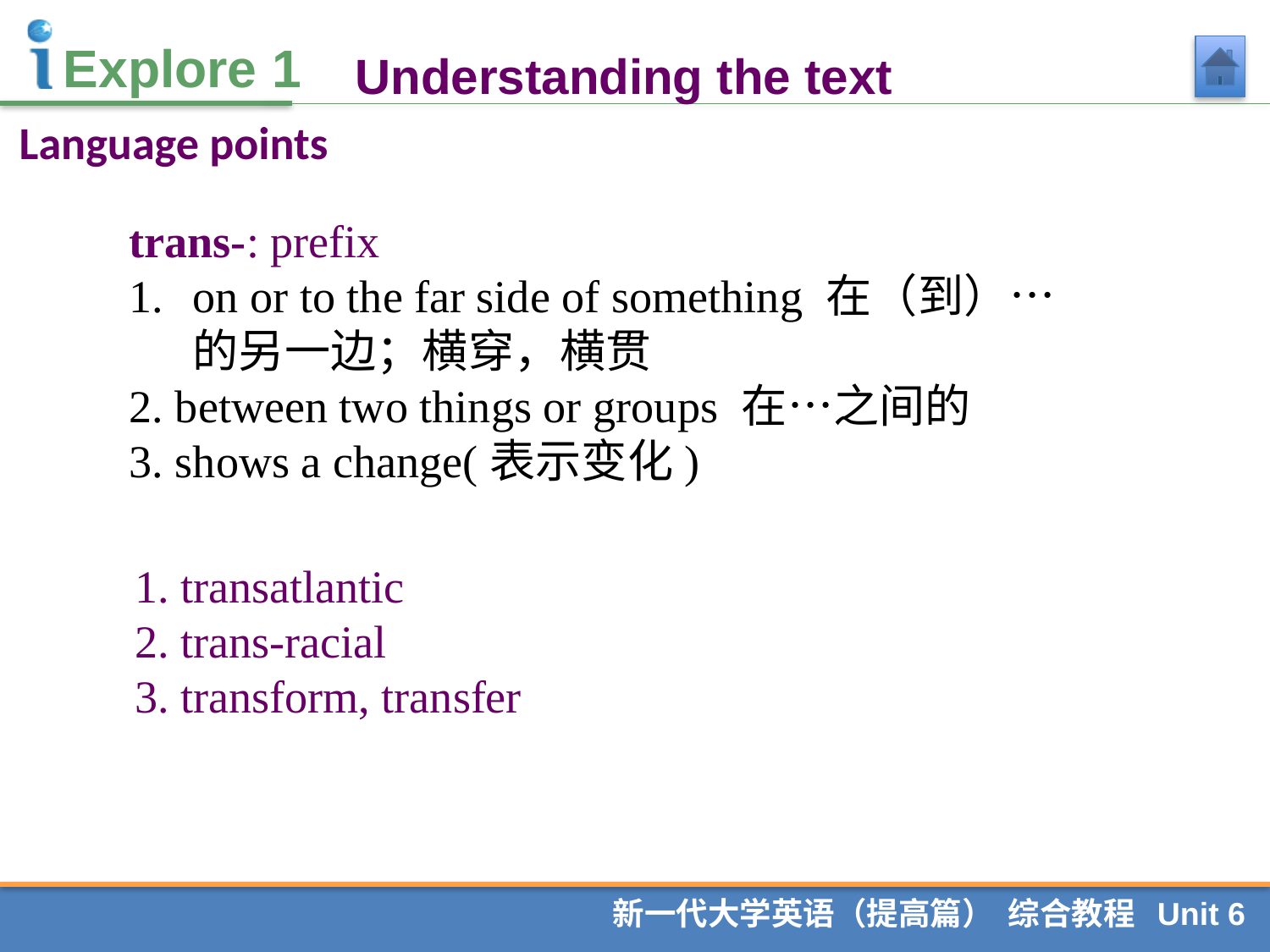

Understanding the text
Language points
trans-: prefix
on or to the far side of something 在（到）…的另一边；横穿，横贯
2. between two things or groups 在…之间的
3. shows a change(表示变化)

1. transatlantic
2. trans-racial
3. transform, transfer